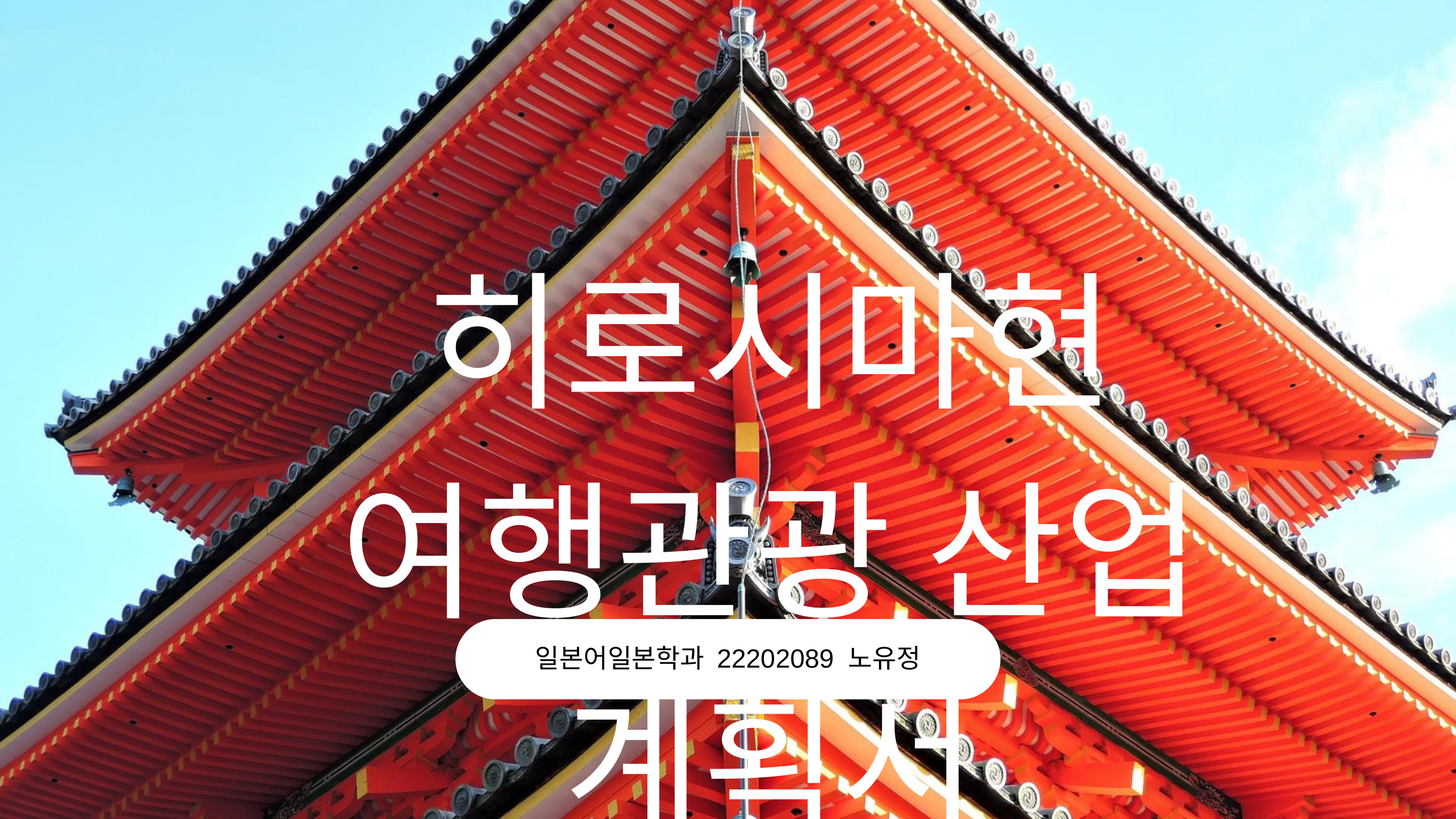

히로시마현 여행관광 산업 계획서

일본어일본학과 22202089 노유정